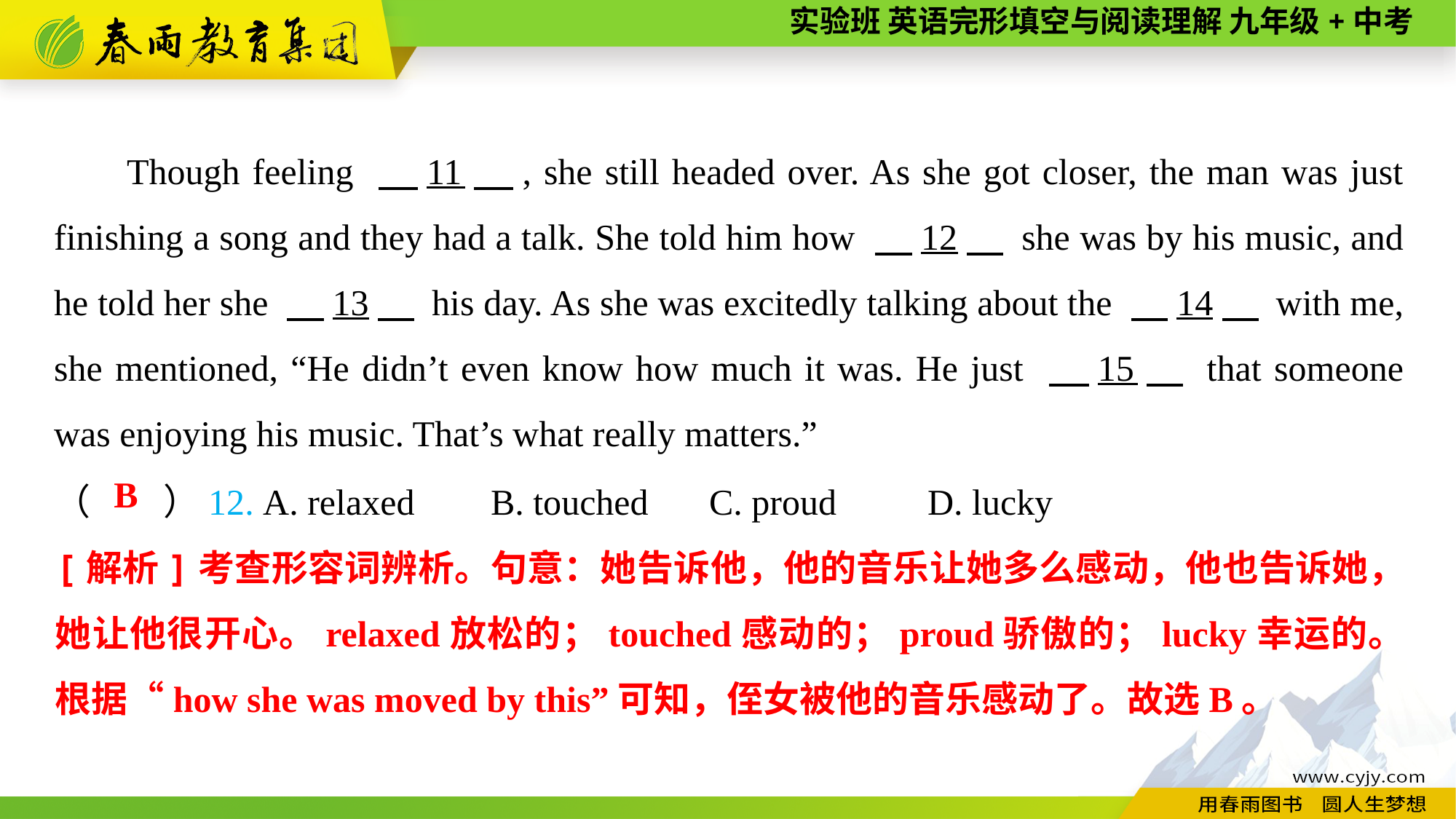

Though feeling 　11　, she still headed over. As she got closer, the man was just finishing a song and they had a talk. She told him how 　12　 she was by his music, and he told her she 　13　 his day. As she was excitedly talking about the 　14　 with me, she mentioned, “He didn’t even know how much it was. He just 　15　 that someone was enjoying his music. That’s what really matters.”
（　　）12. A. relaxed	B. touched	C. proud	D. lucky
B
[解析]考查形容词辨析。句意：她告诉他，他的音乐让她多么感动，他也告诉她，她让他很开心。relaxed放松的；touched感动的；proud骄傲的；lucky幸运的。根据“how she was moved by this”可知，侄女被他的音乐感动了。故选B。